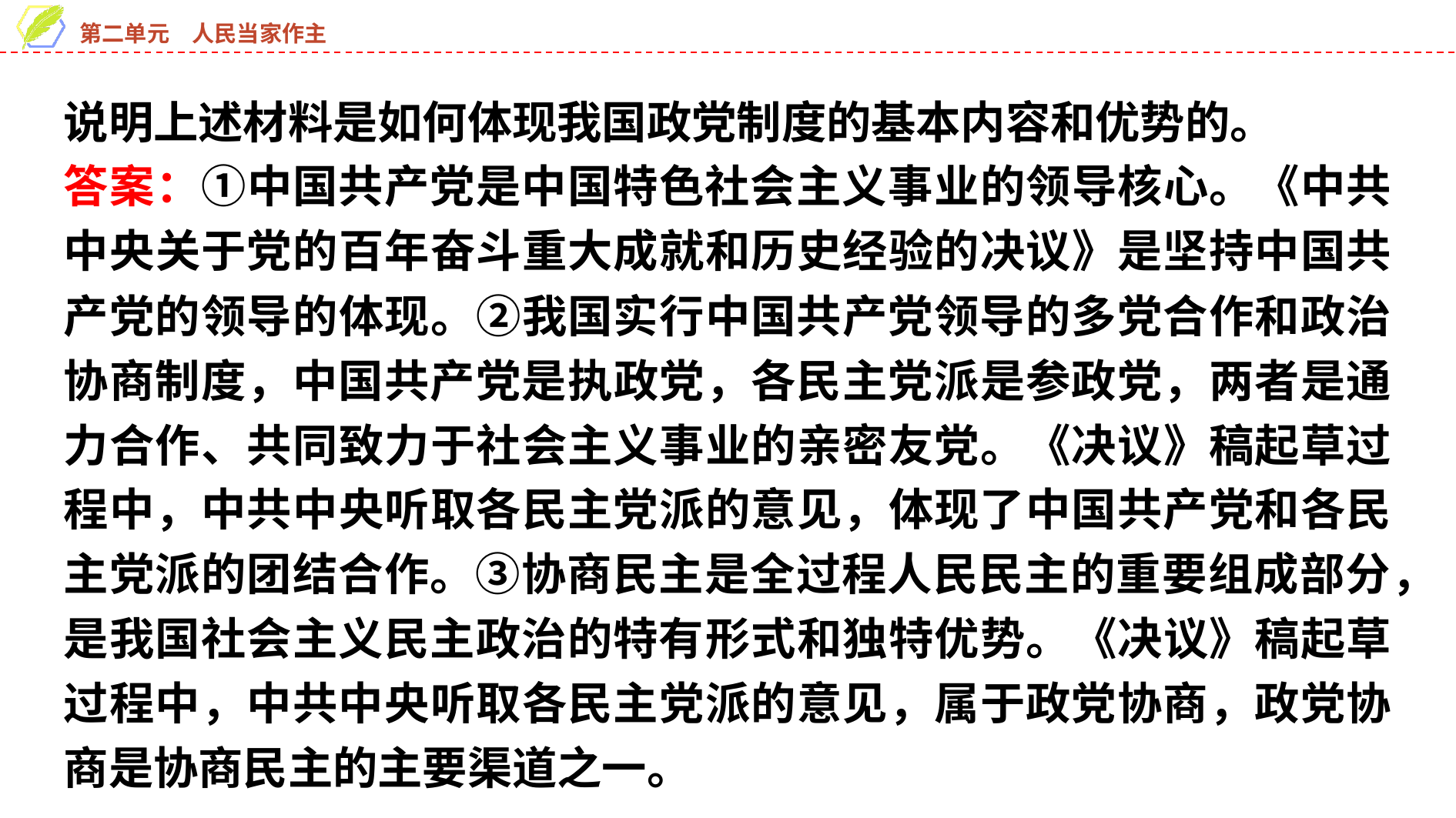

说明上述材料是如何体现我国政党制度的基本内容和优势的。
答案：①中国共产党是中国特色社会主义事业的领导核心。《中共中央关于党的百年奋斗重大成就和历史经验的决议》是坚持中国共产党的领导的体现。②我国实行中国共产党领导的多党合作和政治协商制度，中国共产党是执政党，各民主党派是参政党，两者是通力合作、共同致力于社会主义事业的亲密友党。《决议》稿起草过程中，中共中央听取各民主党派的意见，体现了中国共产党和各民主党派的团结合作。③协商民主是全过程人民民主的重要组成部分，是我国社会主义民主政治的特有形式和独特优势。《决议》稿起草过程中，中共中央听取各民主党派的意见，属于政党协商，政党协商是协商民主的主要渠道之一。